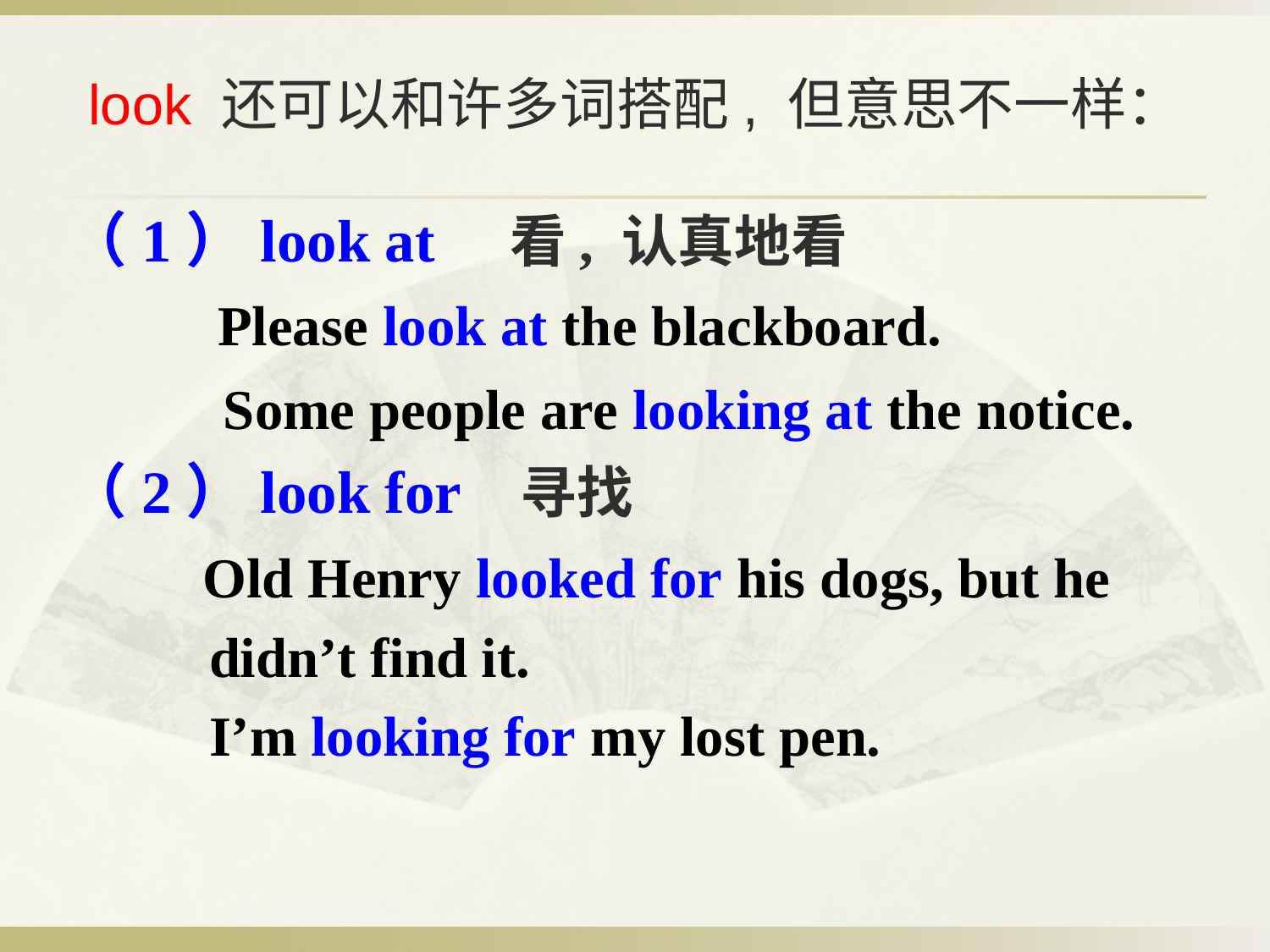

look 还可以和许多词搭配, 但意思不一样：
（1）look at    看, 认真地看
          Please look at the blackboard.
           Some people are looking at the notice.
（2）look for   寻找
         Old Henry looked for his dogs, but he
          didn’t find it.
          I’m looking for my lost pen.